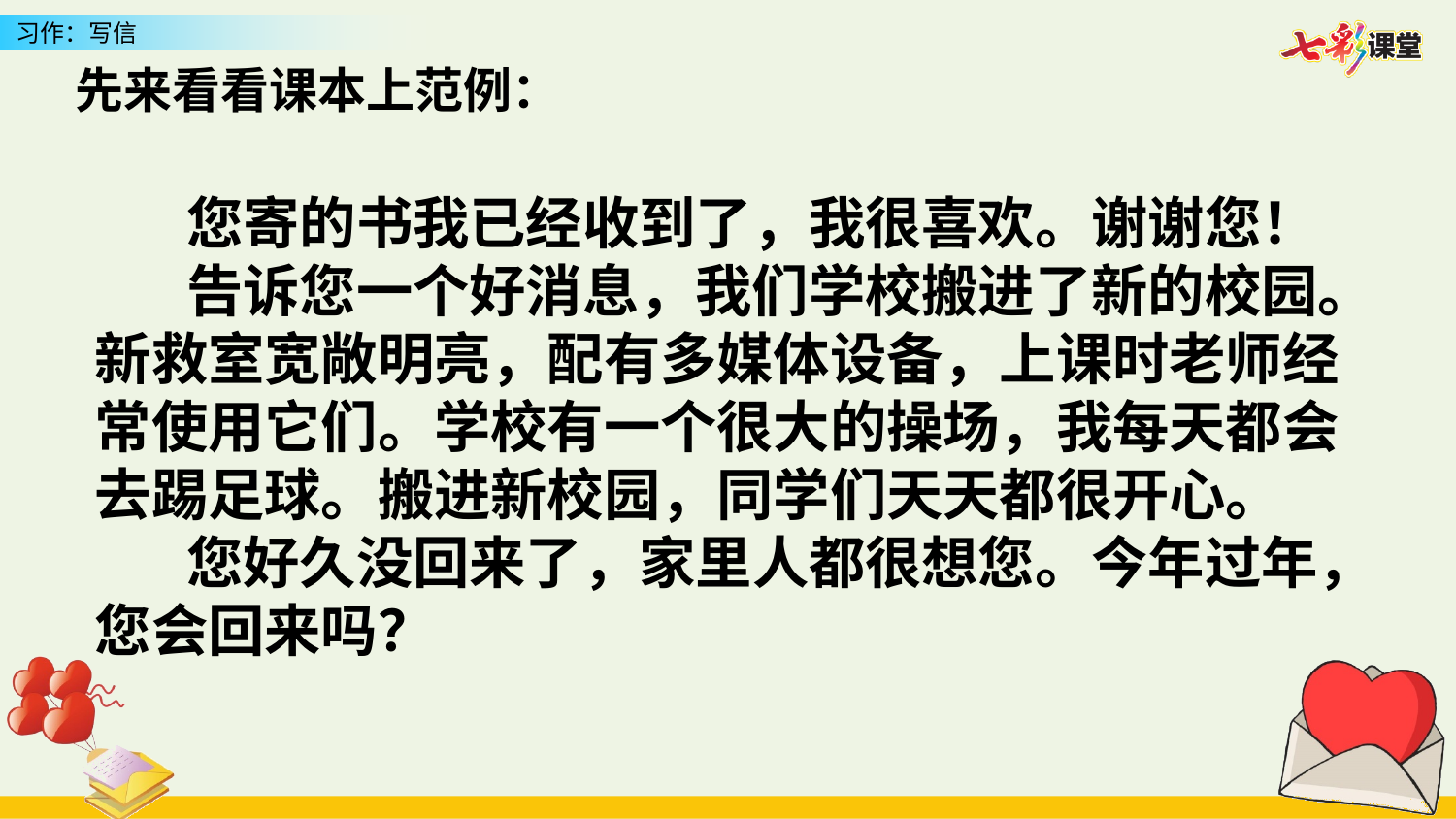

先来看看课本上范例：
您寄的书我已经收到了，我很喜欢。谢谢您！
告诉您一个好消息，我们学校搬进了新的校园。新救室宽敞明亮，配有多媒体设备，上课时老师经常使用它们。学校有一个很大的操场，我每天都会去踢足球。搬进新校园，同学们天天都很开心。
您好久没回来了，家里人都很想您。今年过年，您会回来吗？